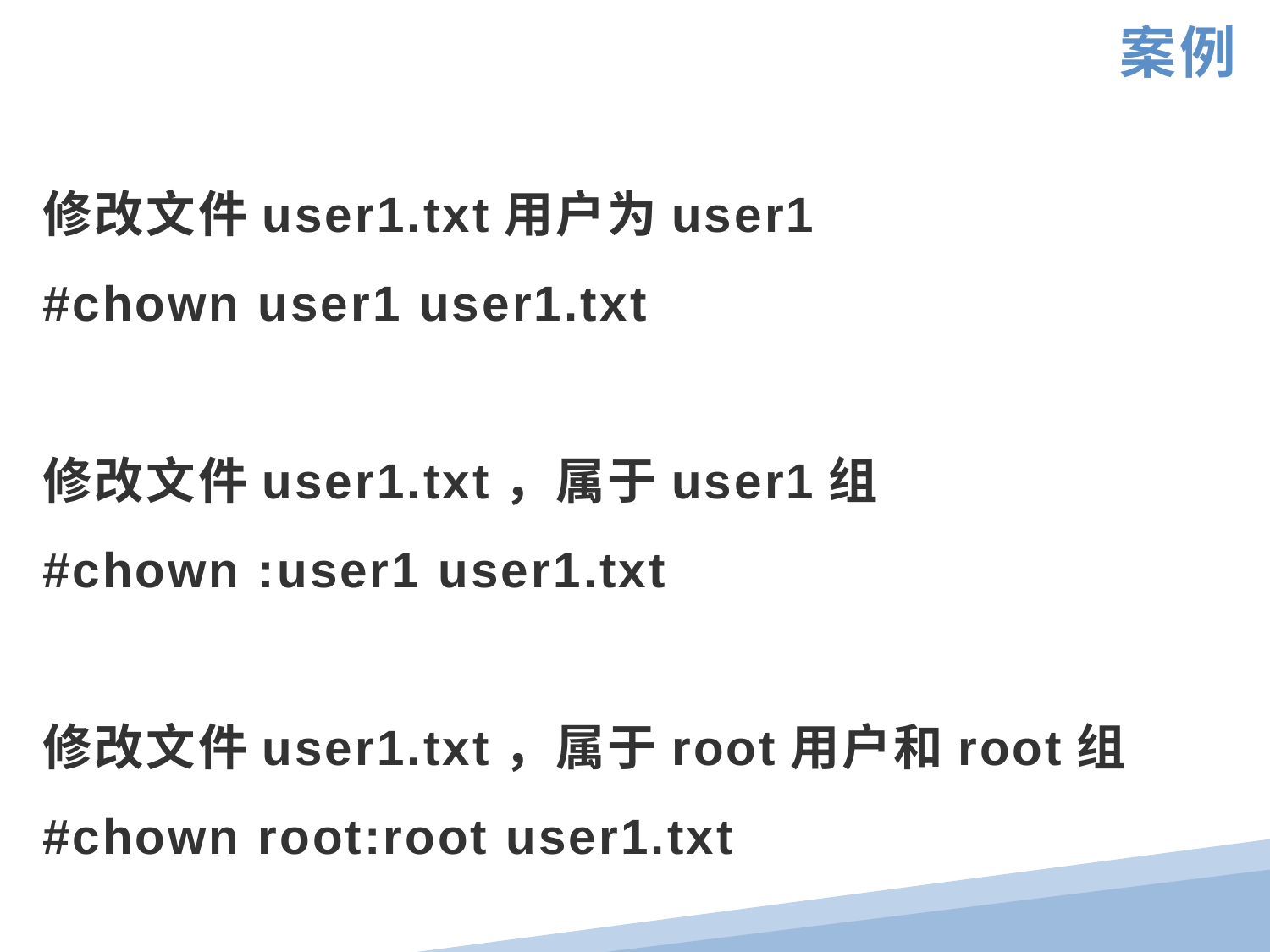

案例
修改文件user1.txt用户为user1
#chown user1 user1.txt

修改文件user1.txt，属于user1组
#chown :user1 user1.txt

修改文件user1.txt，属于root用户和root组
#chown root:root user1.txt